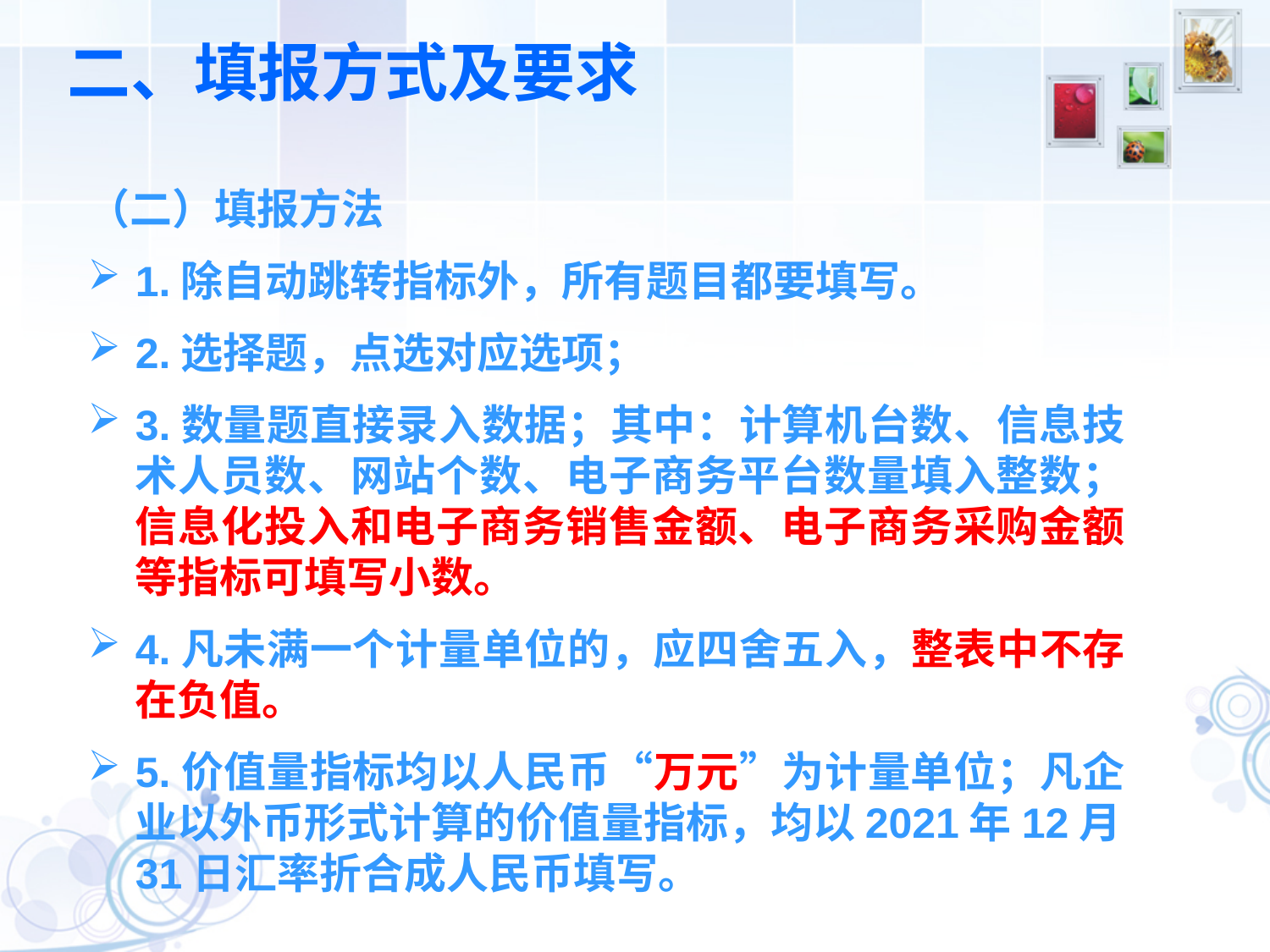

# 二、填报方式及要求
（二）填报方法
1.除自动跳转指标外，所有题目都要填写。
2.选择题，点选对应选项；
3.数量题直接录入数据；其中：计算机台数、信息技术人员数、网站个数、电子商务平台数量填入整数；信息化投入和电子商务销售金额、电子商务采购金额等指标可填写小数。
4.凡未满一个计量单位的，应四舍五入，整表中不存在负值。
5.价值量指标均以人民币“万元”为计量单位；凡企业以外币形式计算的价值量指标，均以2021年12月31日汇率折合成人民币填写。